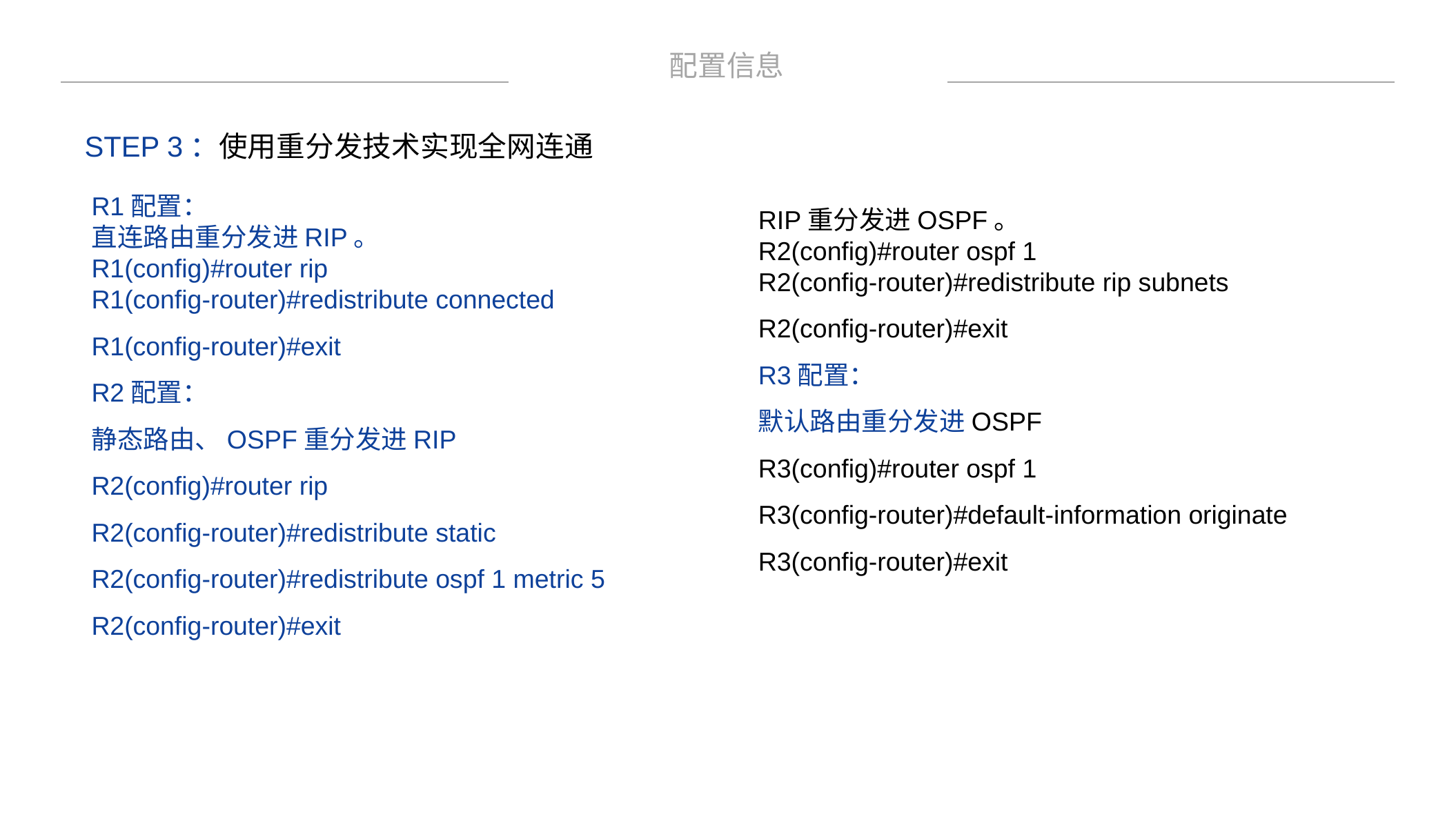

配置信息
STEP 3：使用重分发技术实现全网连通
R1配置：直连路由重分发进RIP。R1(config)#router rip R1(config-router)#redistribute connectedR1(config-router)#exit
R2配置：静态路由、OSPF重分发进RIPR2(config)#router ripR2(config-router)#redistribute static R2(config-router)#redistribute ospf 1 metric 5R2(config-router)#exit

RIP重分发进OSPF。R2(config)#router ospf 1R2(config-router)#redistribute rip subnets R2(config-router)#exit
R3配置：默认路由重分发进OSPFR3(config)#router ospf 1R3(config-router)#default-information originate R3(config-router)#exit